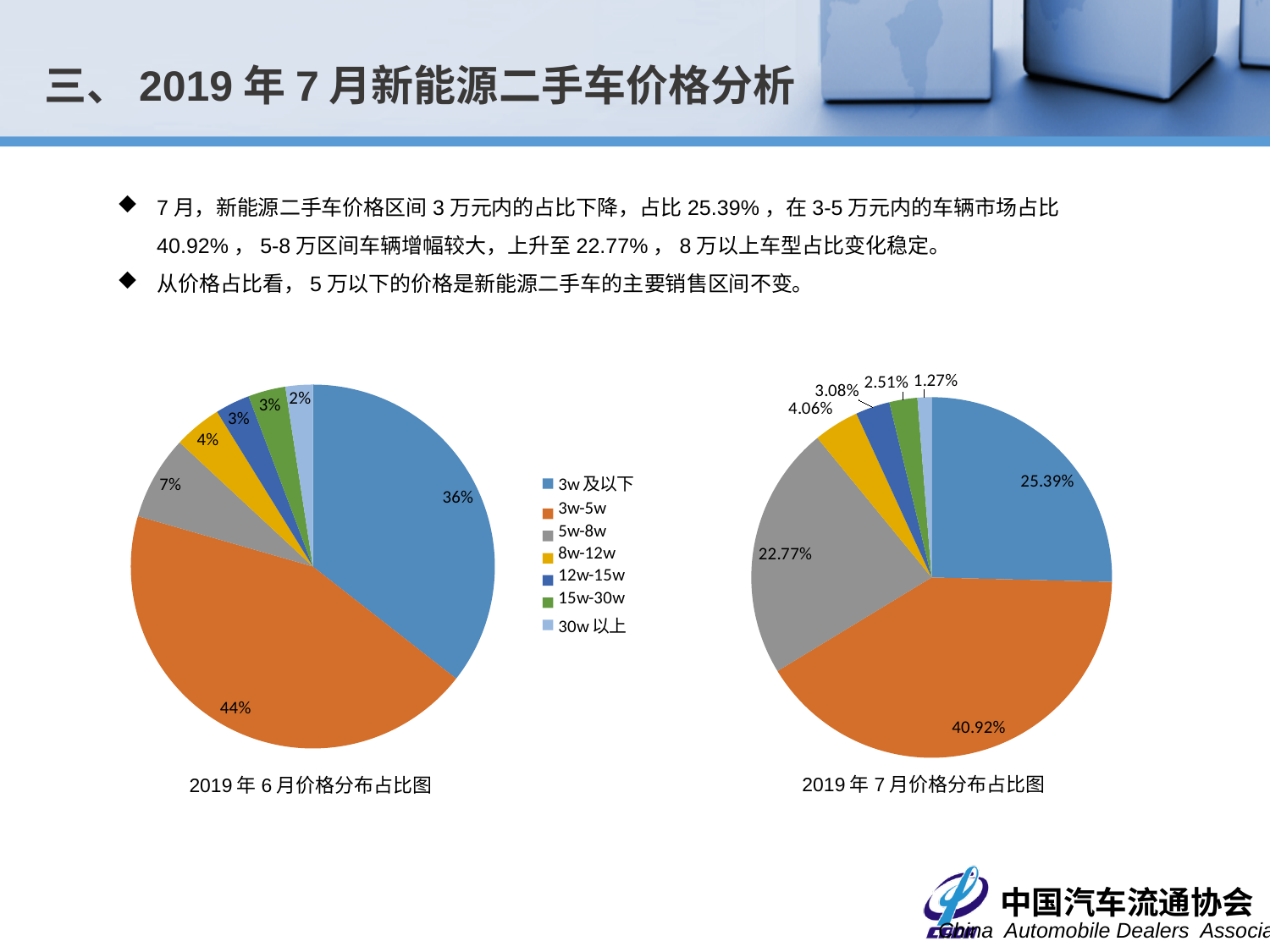

三、2019年7月新能源二手车价格分析
7月，新能源二手车价格区间3万元内的占比下降，占比25.39%，在3-5万元内的车辆市场占比40.92%，5-8万区间车辆增幅较大，上升至22.77%，8万以上车型占比变化稳定。
从价格占比看，5万以下的价格是新能源二手车的主要销售区间不变。

### Chart

| Category |  |
|---|---|
| 3w及以下 | 1190.0 |
| 3w-5w | 1469.0 |
| 5w-8w | 250.0 |
| 8w-12w | 142.0 |
| 12w-15w | 103.0 |
| 15w-30w | 111.0 |
| 30w以上 | 81.0 |

### Chart

| Category |
|---|

### Chart

| Category |  |
|---|---|
| 3w及以下 | 1163.0 |
| 3w-5w | 1874.0 |
| 5w-8w | 1043.0 |
| 8w-12w | 186.0 |
| 12w-15w | 141.0 |
| 15w-30w | 115.0 |
| 30w以上 | 58.0 |
2019年7月价格分布占比图
2019年6月价格分布占比图